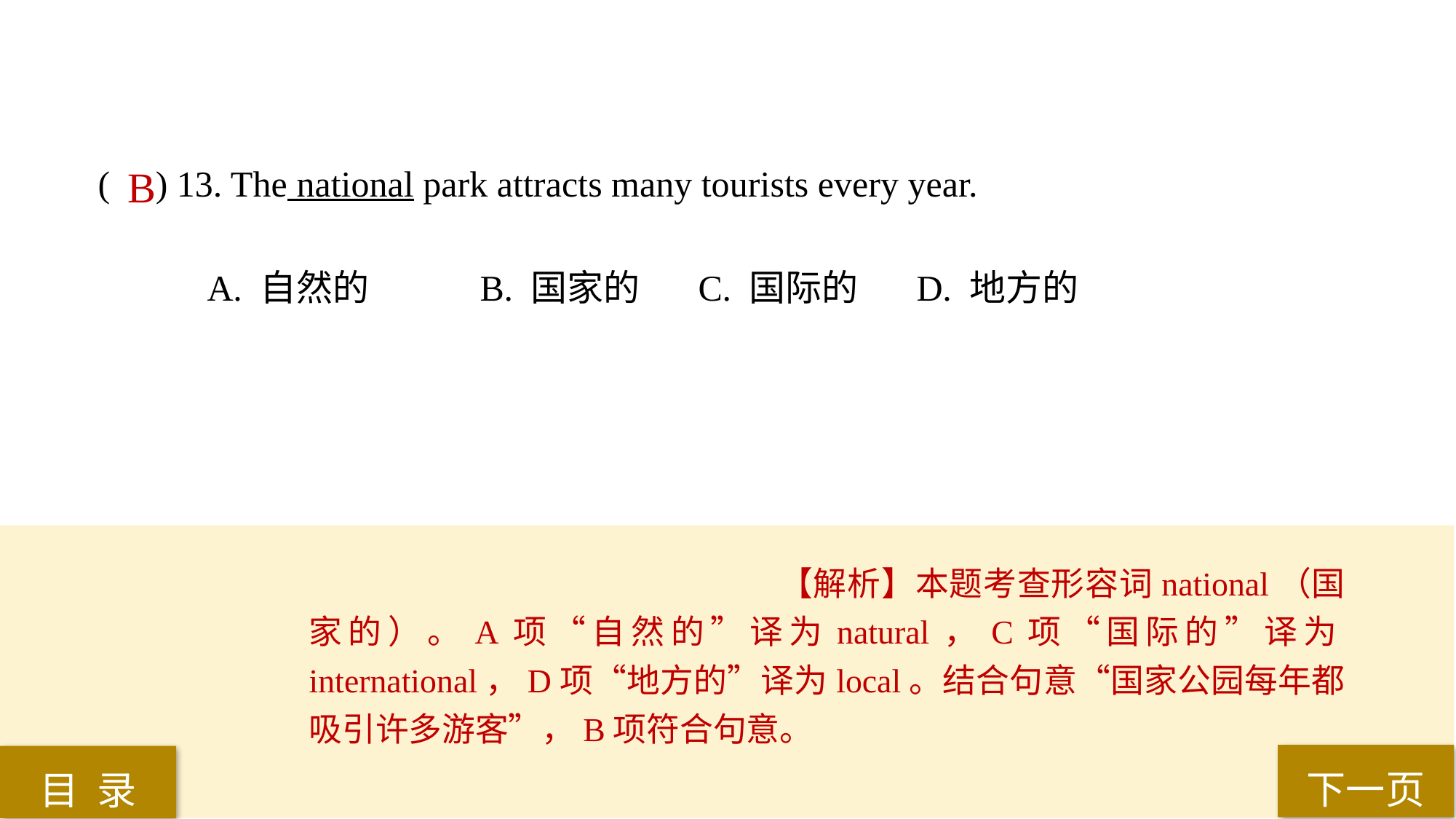

(     ) 13. The national park attracts many tourists every year.

A. 自然的 	B. 国家的 	C. 国际的 	D. 地方的
B
【解析】本题考查形容词national（国家的）。A项“自然的”译为natural，C项“国际的”译为international，D项“地方的”译为local。结合句意“国家公园每年都吸引许多游客”，B项符合句意。